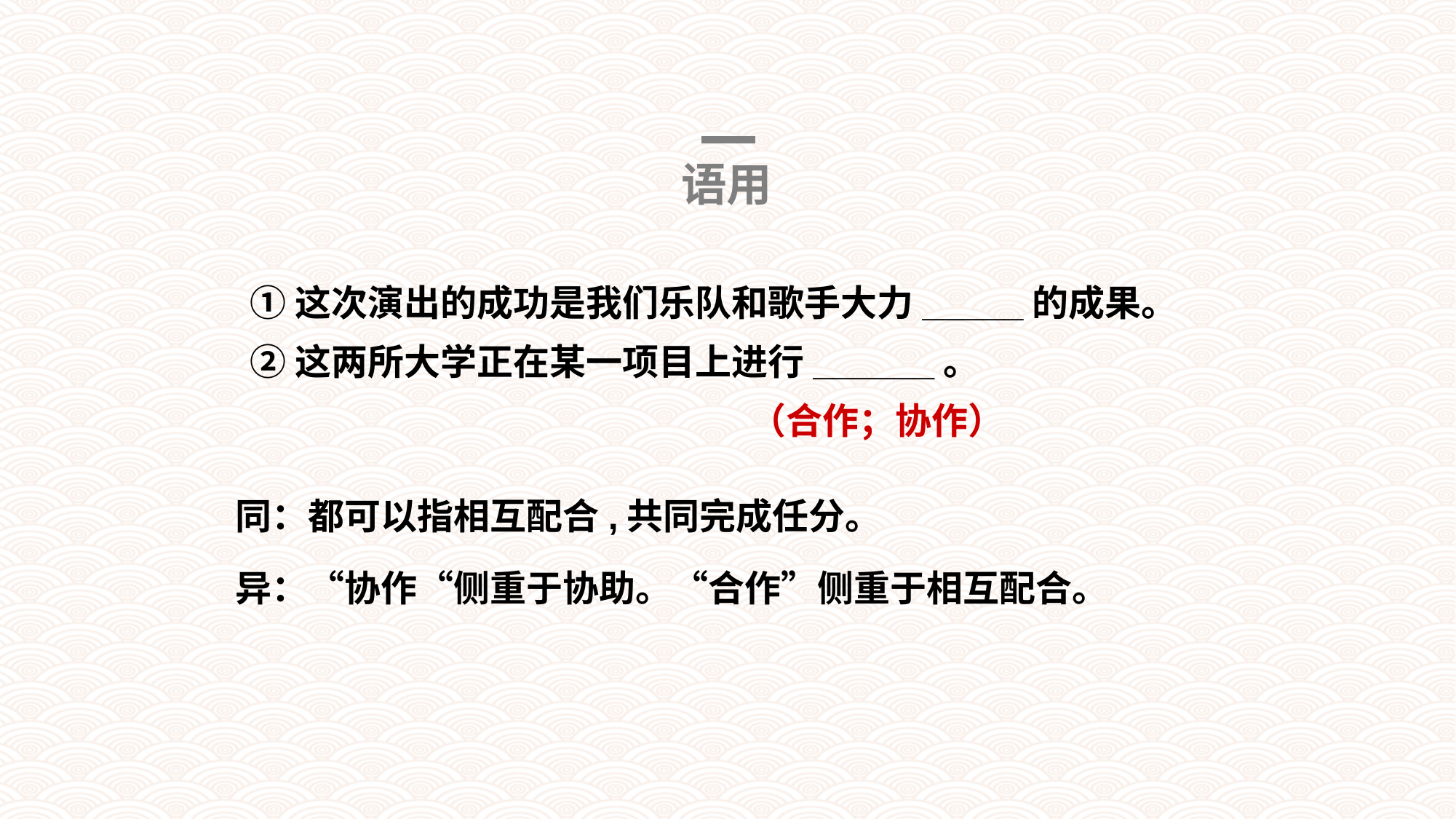

语用
①这次演出的成功是我们乐队和歌手大力_____的成果。
②这两所大学正在某一项目上进行______。
                                                            （合作；协作）
同：都可以指相互配合,共同完成任分。
异：“协作“侧重于协助。“合作”侧重于相互配合。